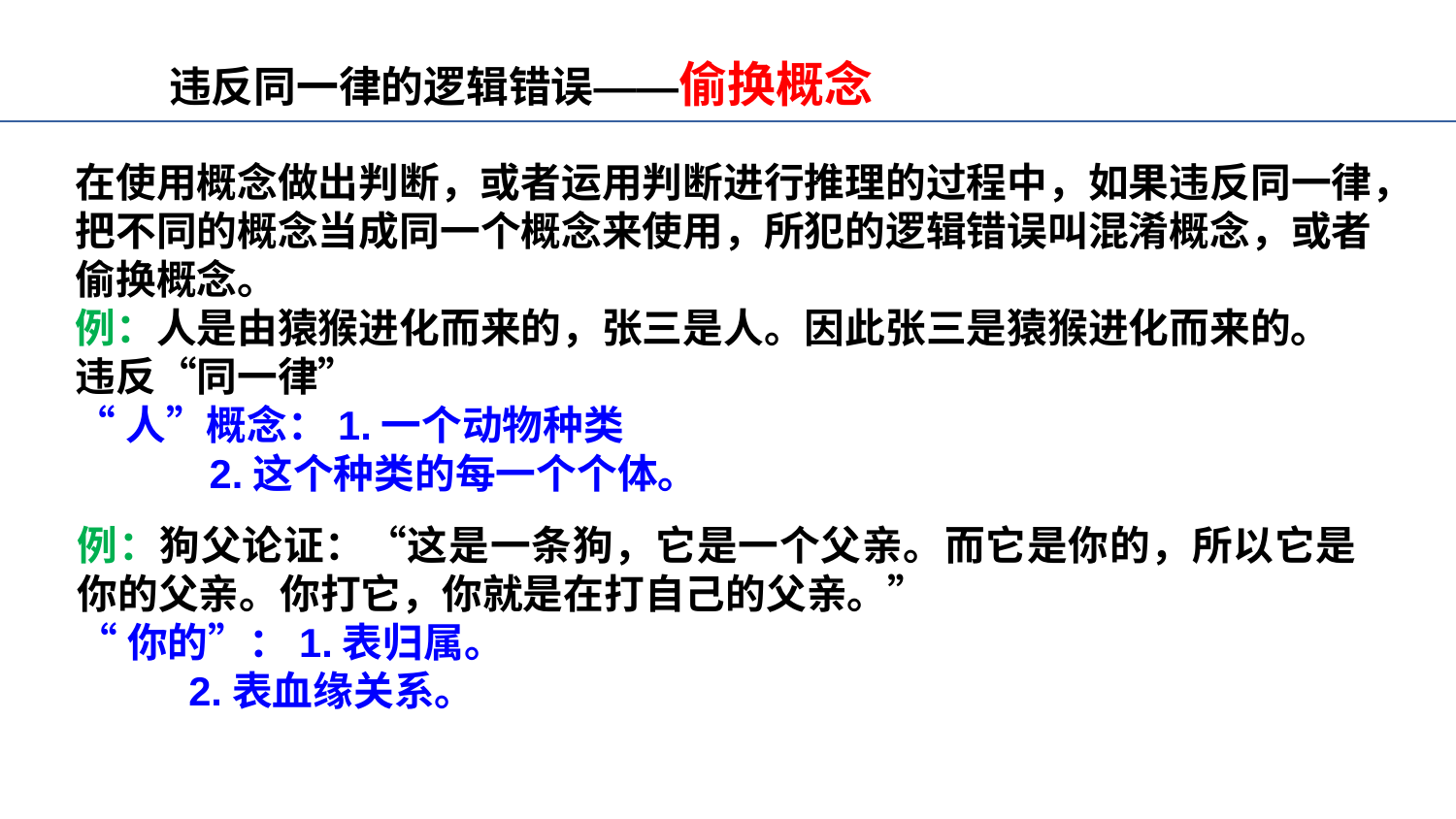

违反同一律的逻辑错误——偷换概念
在使用概念做出判断，或者运用判断进行推理的过程中，如果违反同一律，把不同的概念当成同一个概念来使用，所犯的逻辑错误叫混淆概念，或者偷换概念。
例：人是由猿猴进化而来的，张三是人。因此张三是猿猴进化而来的。
违反“同一律”
“人”概念：1.一个动物种类
            2.这个种类的每一个个体。
例：狗父论证：“这是一条狗，它是一个父亲。而它是你的，所以它是你的父亲。你打它，你就是在打自己的父亲。”
“你的”：1.表归属。
          2.表血缘关系。